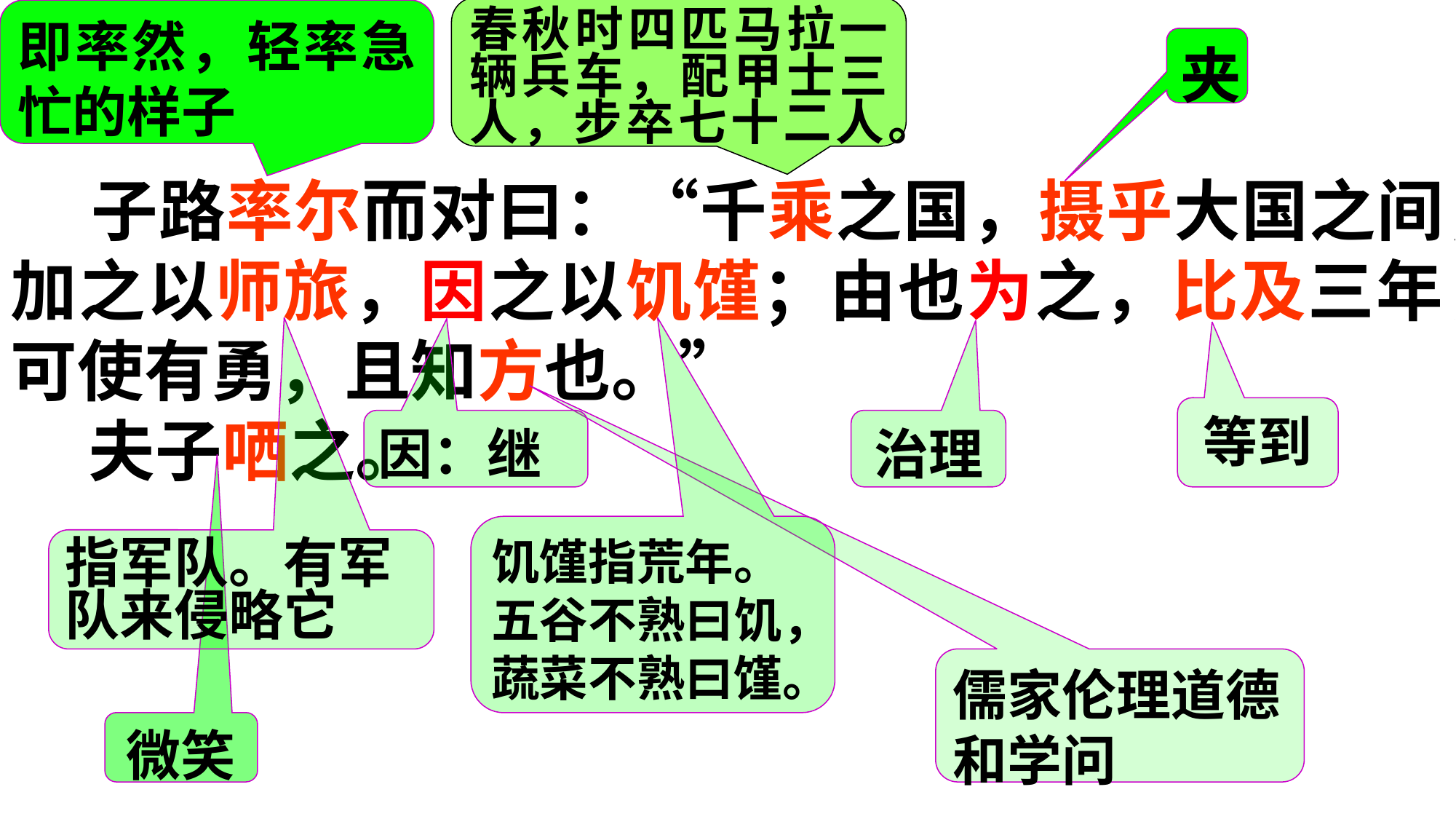

即率然，轻率急忙的样子
春秋时四匹马拉一辆兵车，配甲士三人，步卒七十二人。
夹
  子路率尔而对曰：“千乘之国，摄乎大国之间，加之以师旅，因之以饥馑；由也为之，比及三年，可使有勇，且知方也。”
  夫子哂之。
等到
因：继
治理
饥馑指荒年。
五谷不熟曰饥，
蔬菜不熟曰馑。
指军队。有军队来侵略它
儒家伦理道德
和学问
微笑